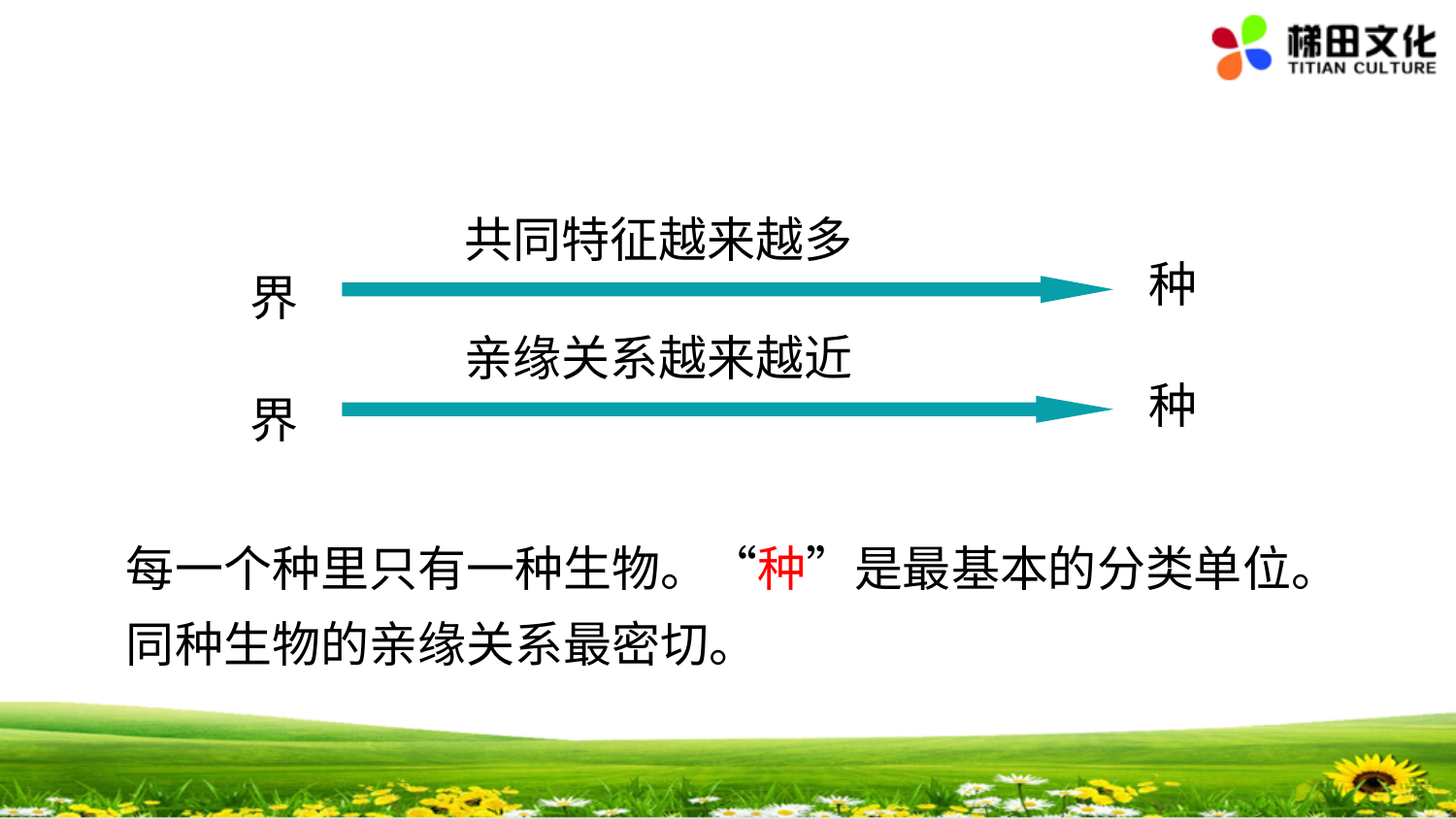

共同特征越来越多
种
界

亲缘关系越来越近
种
界

每一个种里只有一种生物。“种”是最基本的分类单位。同种生物的亲缘关系最密切。